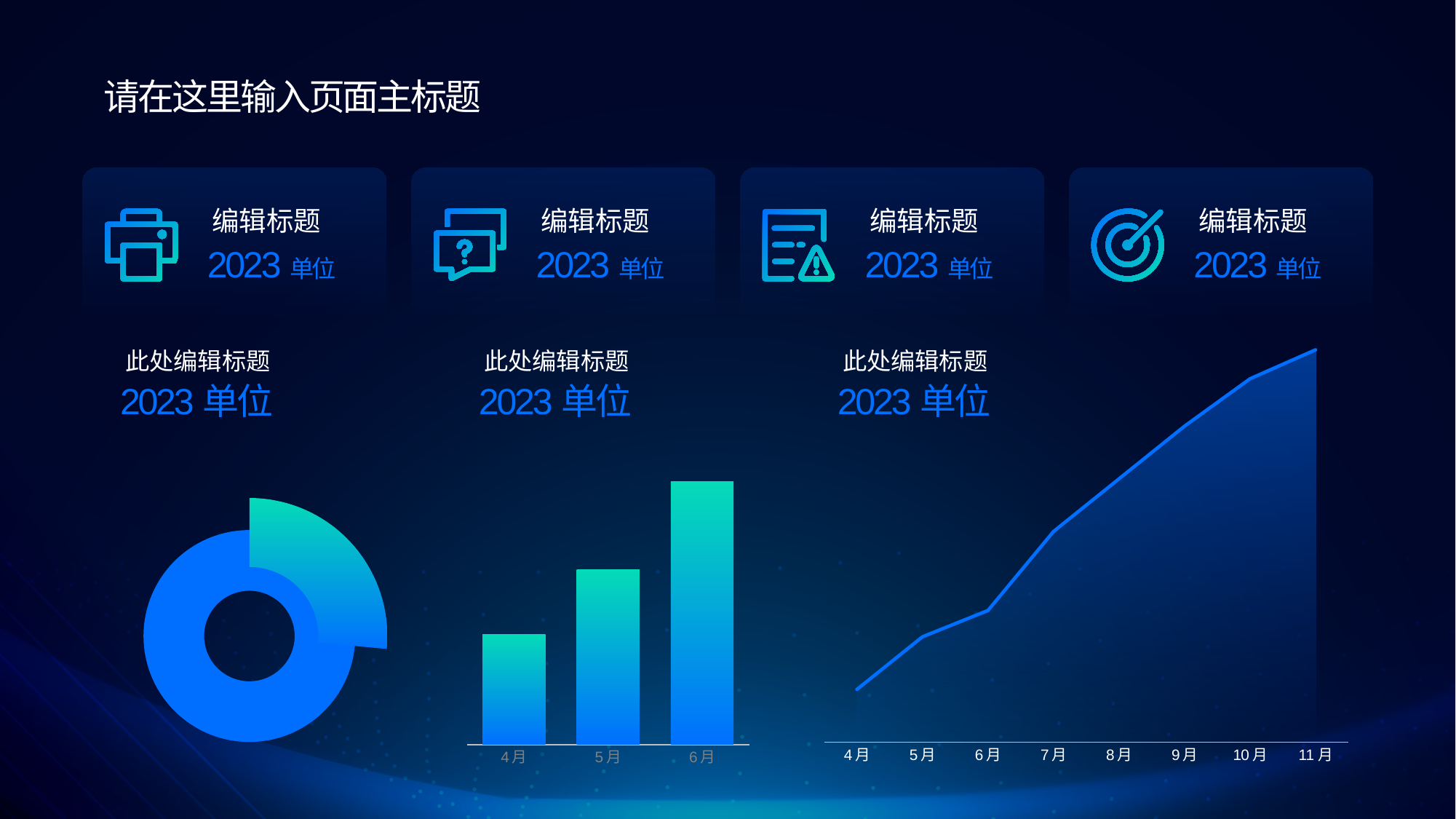

请在这里输入页面主标题

编辑标题
2023单位
编辑标题
2023单位
编辑标题
2023单位
编辑标题
2023单位

### Chart

| Category | 系列 1 | 系列 1 |
|---|---|---|
| 4月 | 20.0 | 20.0 |
| 5月 | 40.0 | 40.0 |
| 6月 | 50.0 | 50.0 |
| 7月 | 80.0 | 80.0 |
| 8月 | 100.0 | 100.0 |
| 9月 | 120.0 | 120.0 |
| 10月 | 138.0 | 138.0 |
| 11月 | 149.0 | 149.0 |
此处编辑标题
此处编辑标题
此处编辑标题
2023单位
2023单位
2023单位

### Chart

| Category | 系列 1 |
|---|---|
| 4月 | 43800.0 |
| 5月 | 69400.0 |
| 6月 | 104400.0 |

### Chart

| Category | 销售额 |
|---|---|
| 第一季度 | 0.265 |
| 第二季度 | 0.735 |